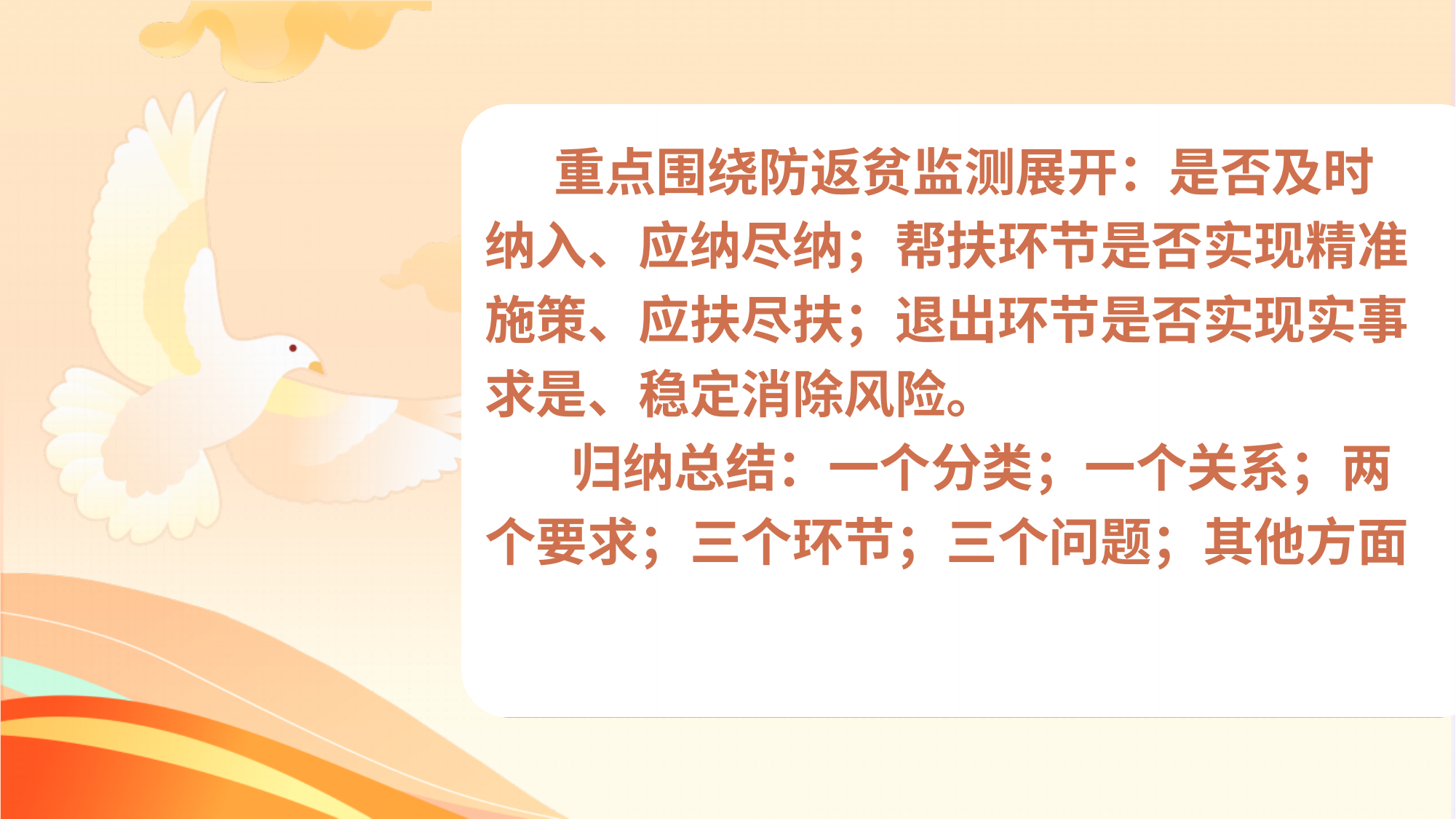

重点围绕防返贫监测展开：是否及时纳入、应纳尽纳；帮扶环节是否实现精准施策、应扶尽扶；退出环节是否实现实事求是、稳定消除风险。
       归纳总结：一个分类；一个关系；两个要求；三个环节；三个问题；其他方面